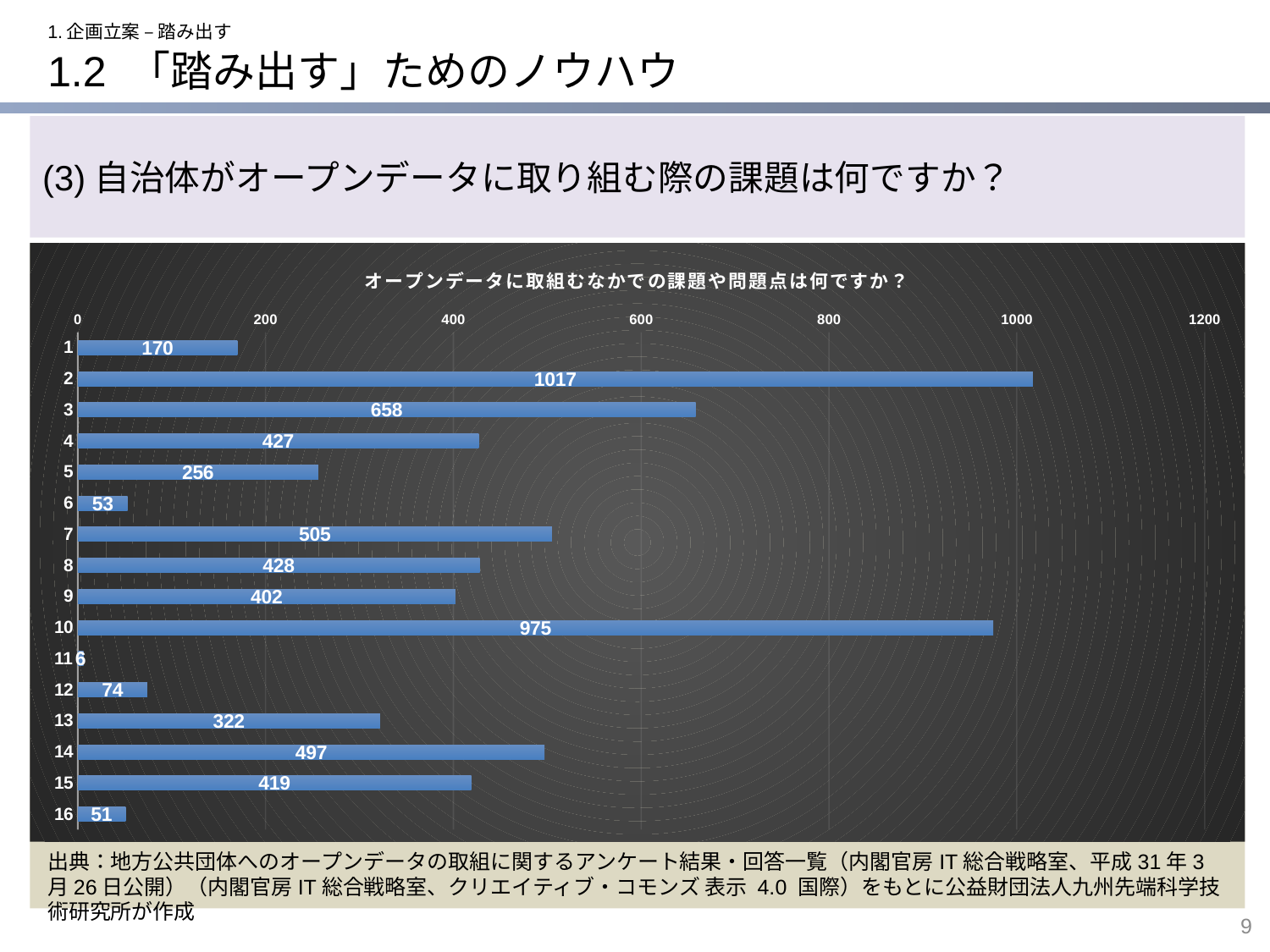

1.企画立案 – 踏み出す
# 1.2 「踏み出す」ためのノウハウ
(3)自治体がオープンデータに取り組む際の課題は何ですか？

### Chart: オープンデータに取組むなかでの課題や問題点は何ですか？

| Category |  |
|---|---|
出典：地方公共団体へのオープンデータの取組に関するアンケート結果・回答一覧（内閣官房IT総合戦略室、平成31年3月26日公開）（内閣官房IT総合戦略室、クリエイティブ・コモンズ 表示 4.0 国際）をもとに公益財団法人九州先端科学技術研究所が作成
9